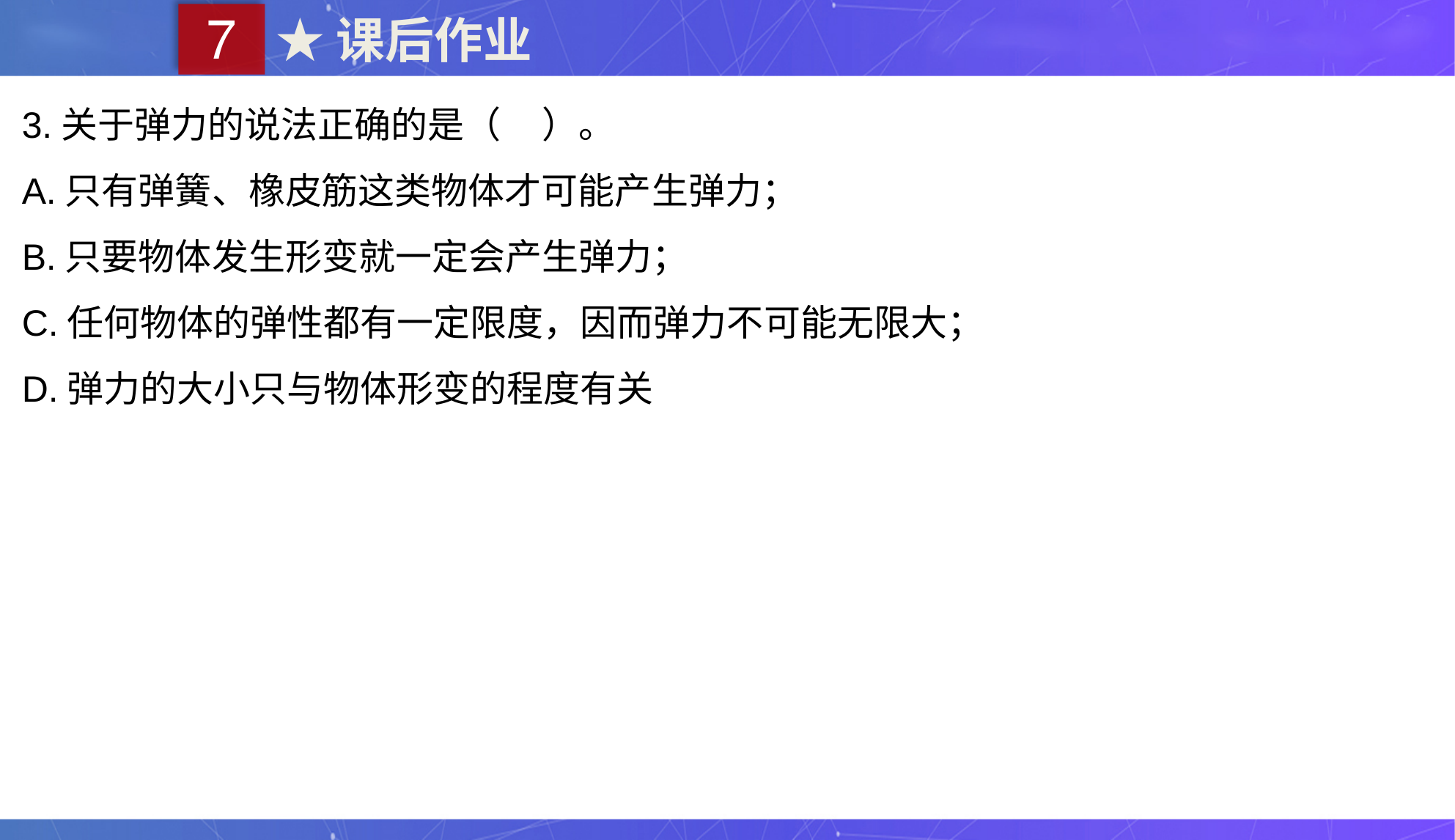

7
★课后作业
3.关于弹力的说法正确的是（     ）。
A.只有弹簧、橡皮筋这类物体才可能产生弹力；
B.只要物体发生形变就一定会产生弹力；
C.任何物体的弹性都有一定限度，因而弹力不可能无限大；
D.弹力的大小只与物体形变的程度有关